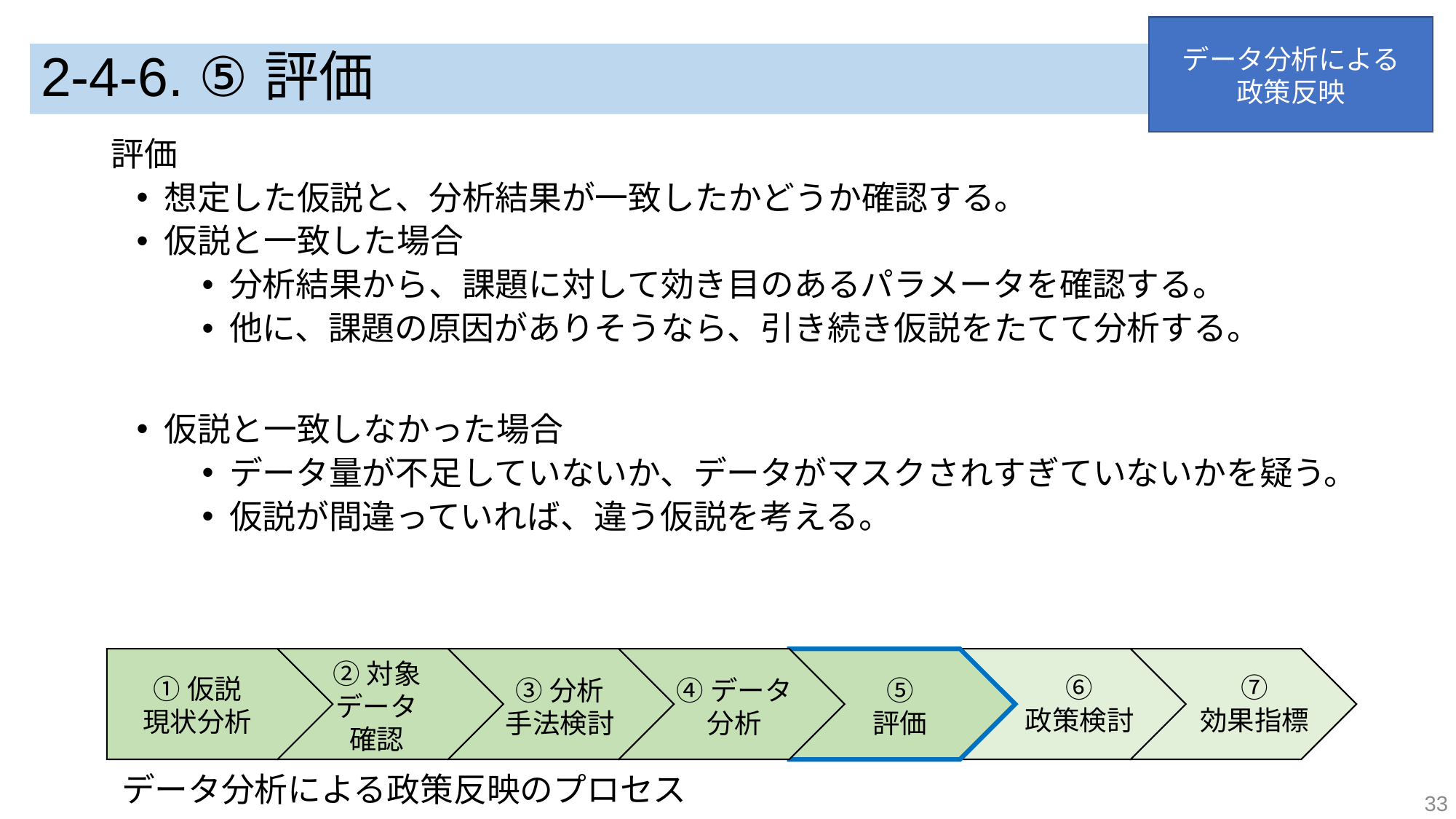

データ分析による
政策反映
# 2-4-6. ⑤評価
評価
想定した仮説と、分析結果が一致したかどうか確認する。
仮説と一致した場合
分析結果から、課題に対して効き目のあるパラメータを確認する。
他に、課題の原因がありそうなら、引き続き仮説をたてて分析する。

仮説と一致しなかった場合
データ量が不足していないか、データがマスクされすぎていないかを疑う。
仮説が間違っていれば、違う仮説を考える。

②対象
データ
確認
⑦
効果指標
⑥
政策検討
①仮説
現状分析
⑤
評価
③分析
手法検討
④データ
分析
データ分析による政策反映のプロセス
33